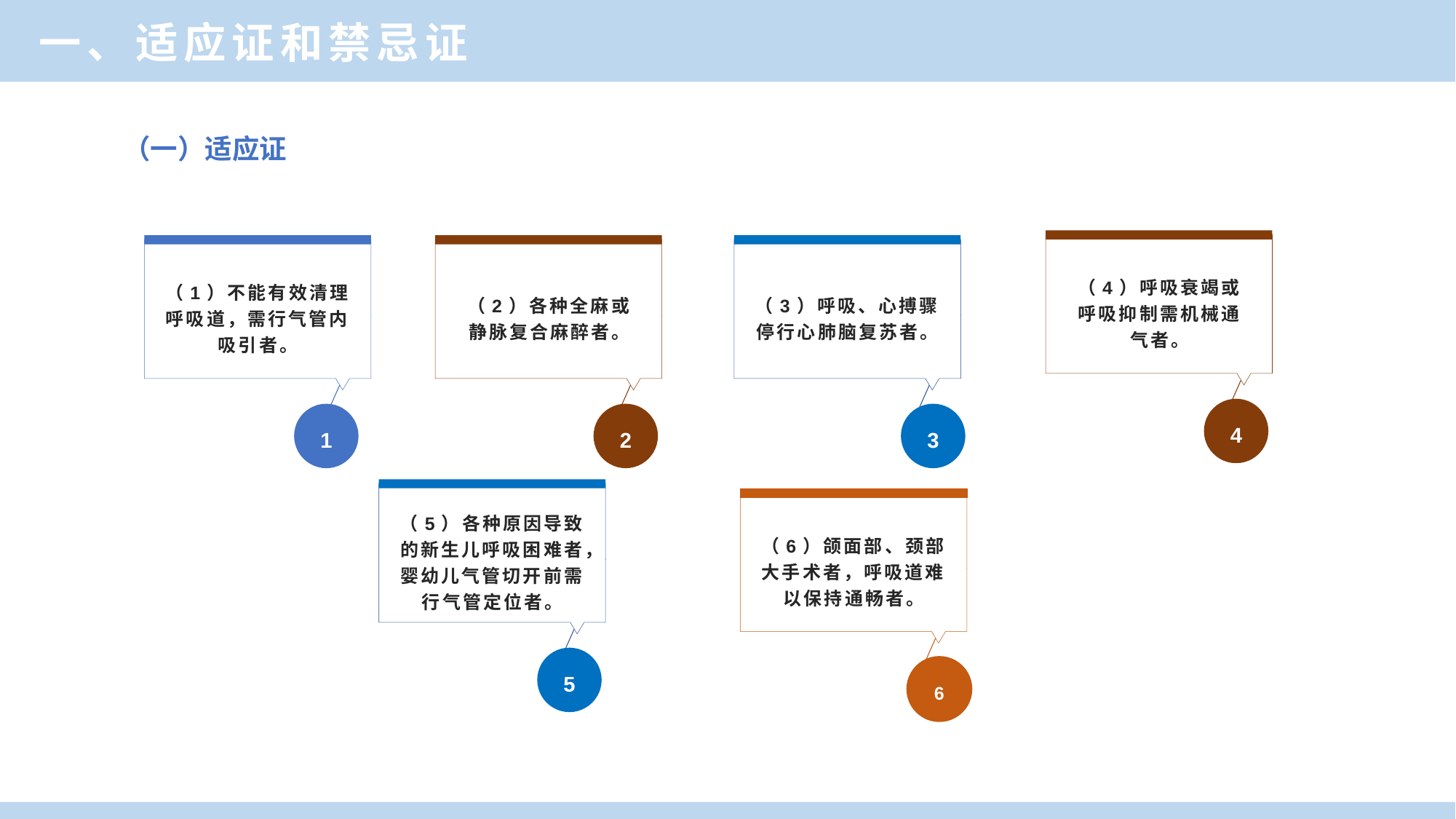

一、适应证和禁忌证
（一）适应证

（4）呼吸衰竭或呼吸抑制需机械通气者。
4

（1）不能有效清理呼吸道，需行气管内吸引者。
1

（2）各种全麻或静脉复合麻醉者。
2

（3）呼吸、心搏骤停行心肺脑复苏者。
3

（5）各种原因导致的新生儿呼吸困难者，婴幼儿气管切开前需行气管定位者。
5

（6）颌面部、颈部大手术者，呼吸道难以保持通畅者。
6